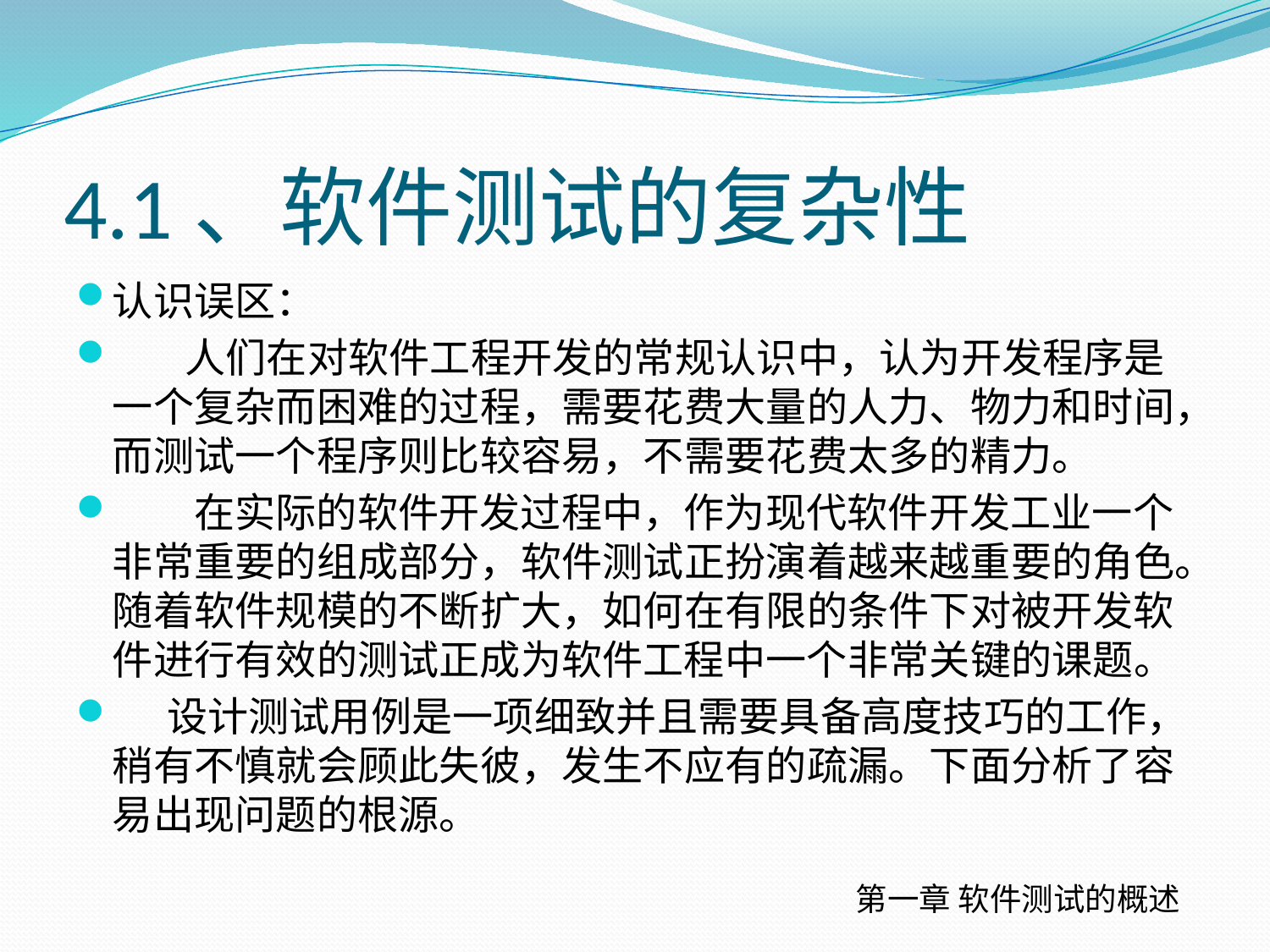

# 4.1、软件测试的复杂性
认识误区：
       人们在对软件工程开发的常规认识中，认为开发程序是一个复杂而困难的过程，需要花费大量的人力、物力和时间，而测试一个程序则比较容易，不需要花费太多的精力。
        在实际的软件开发过程中，作为现代软件开发工业一个非常重要的组成部分，软件测试正扮演着越来越重要的角色。随着软件规模的不断扩大，如何在有限的条件下对被开发软件进行有效的测试正成为软件工程中一个非常关键的课题。
     设计测试用例是一项细致并且需要具备高度技巧的工作，稍有不慎就会顾此失彼，发生不应有的疏漏。下面分析了容易出现问题的根源。